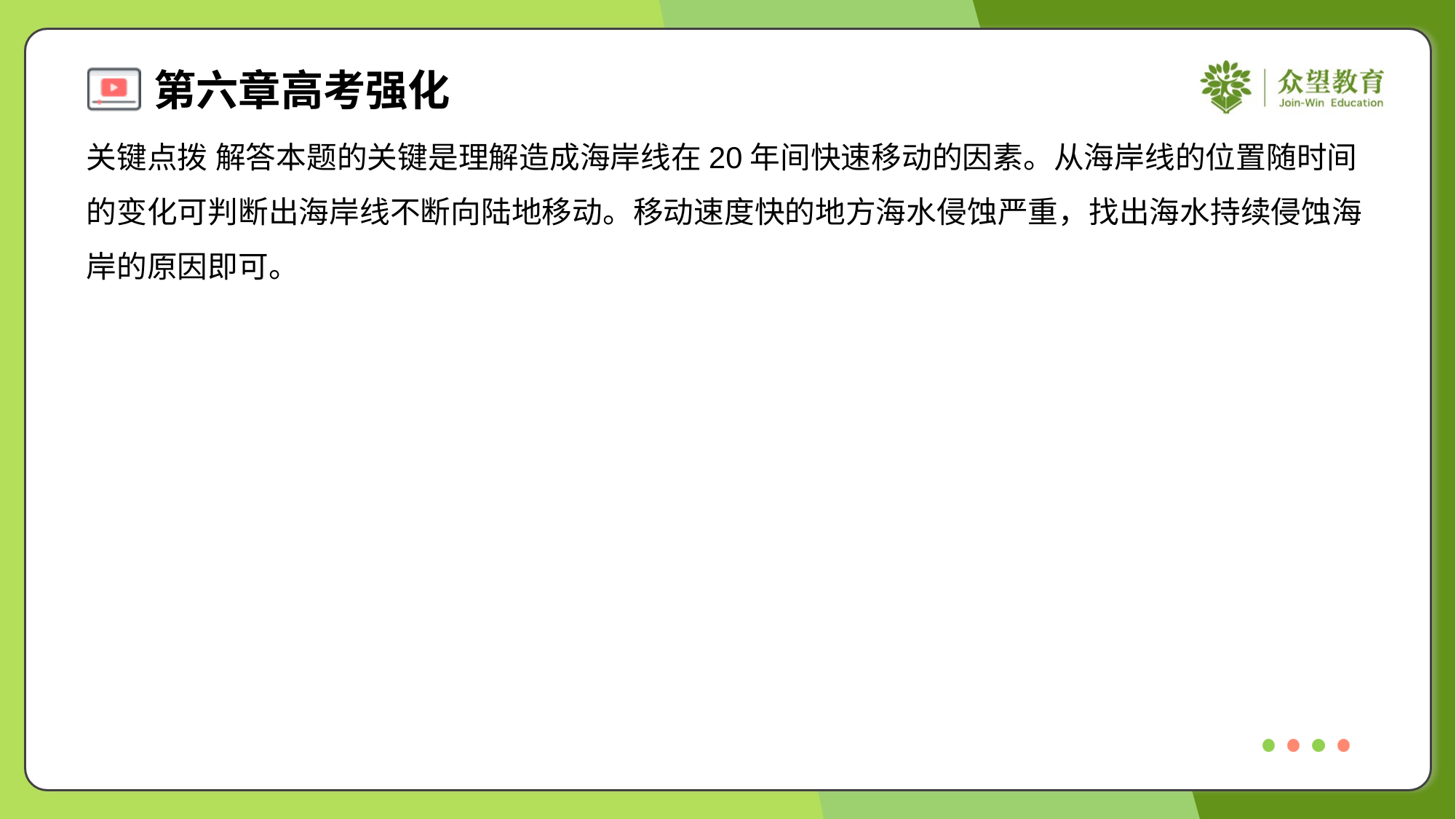

关键点拨 解答本题的关键是理解造成海岸线在20年间快速移动的因素。从海岸线的位置随时间
的变化可判断出海岸线不断向陆地移动。移动速度快的地方海水侵蚀严重，找出海水持续侵蚀海
岸的原因即可。